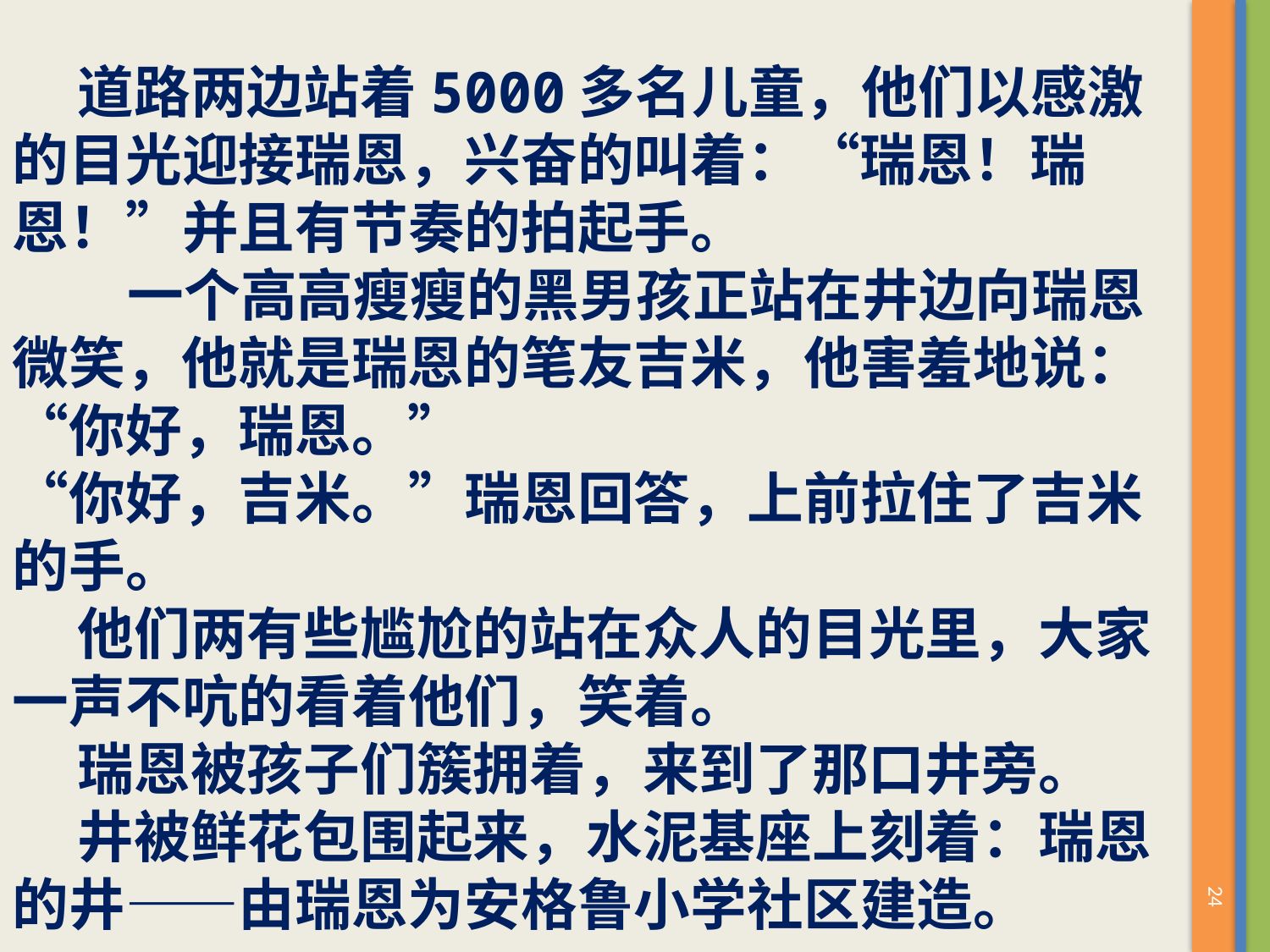

道路两边站着5000多名儿童，他们以感激的目光迎接瑞恩，兴奋的叫着：“瑞恩！瑞恩！”并且有节奏的拍起手。
        一个高高瘦瘦的黑男孩正站在井边向瑞恩微笑，他就是瑞恩的笔友吉米，他害羞地说：“你好，瑞恩。”
“你好，吉米。”瑞恩回答，上前拉住了吉米的手。
    他们两有些尴尬的站在众人的目光里，大家一声不吭的看着他们，笑着。
    瑞恩被孩子们簇拥着，来到了那口井旁。
    井被鲜花包围起来，水泥基座上刻着：瑞恩的井——由瑞恩为安格鲁小学社区建造。
24